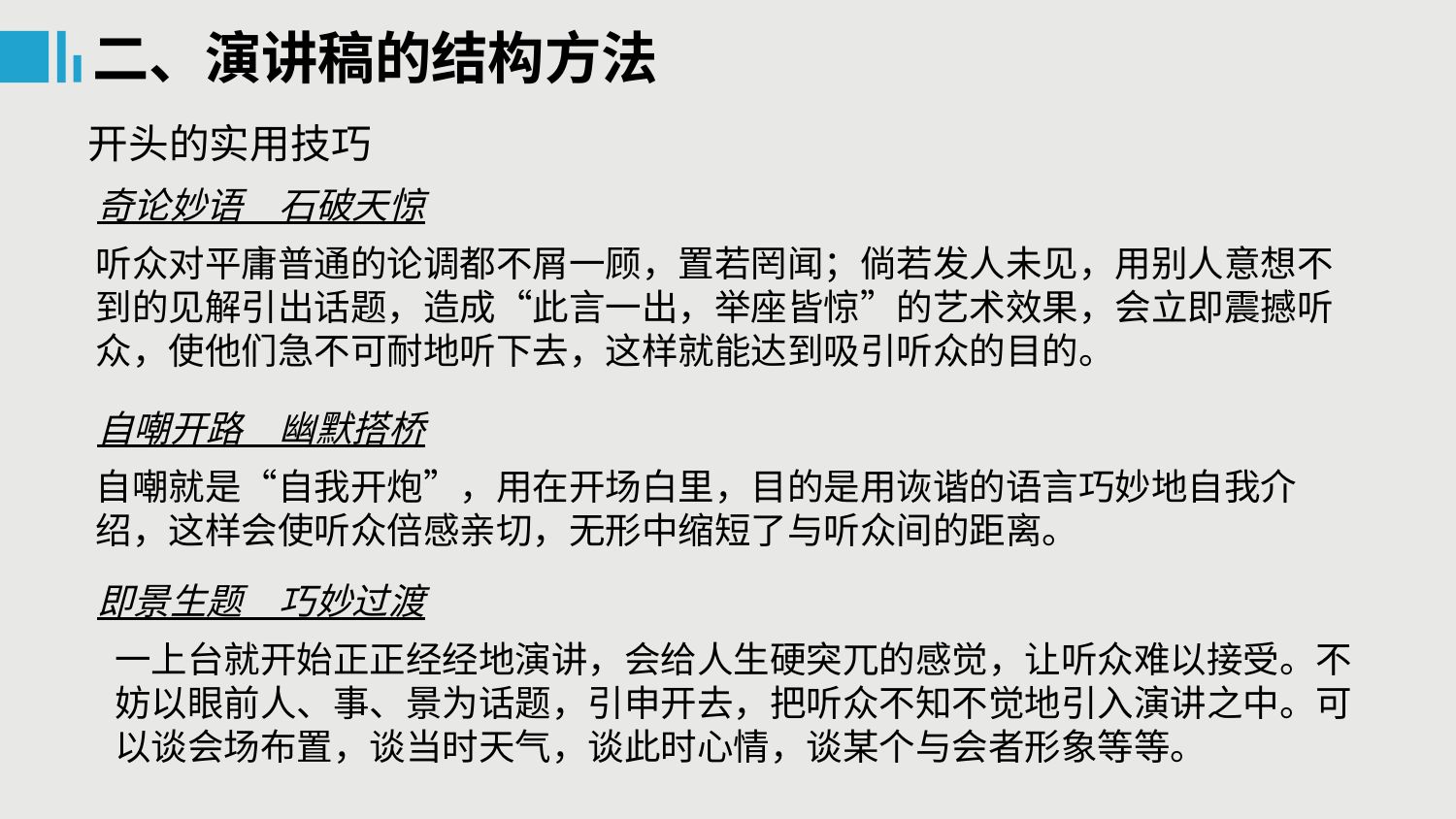

二、演讲稿的结构方法

开头的实用技巧
奇论妙语　石破天惊
听众对平庸普通的论调都不屑一顾，置若罔闻；倘若发人未见，用别人意想不到的见解引出话题，造成“此言一出，举座皆惊”的艺术效果，会立即震撼听众，使他们急不可耐地听下去，这样就能达到吸引听众的目的。
自嘲开路　幽默搭桥
自嘲就是“自我开炮”，用在开场白里，目的是用诙谐的语言巧妙地自我介绍，这样会使听众倍感亲切，无形中缩短了与听众间的距离。
即景生题　巧妙过渡
一上台就开始正正经经地演讲，会给人生硬突兀的感觉，让听众难以接受。不妨以眼前人、事、景为话题，引申开去，把听众不知不觉地引入演讲之中。可以谈会场布置，谈当时天气，谈此时心情，谈某个与会者形象等等。